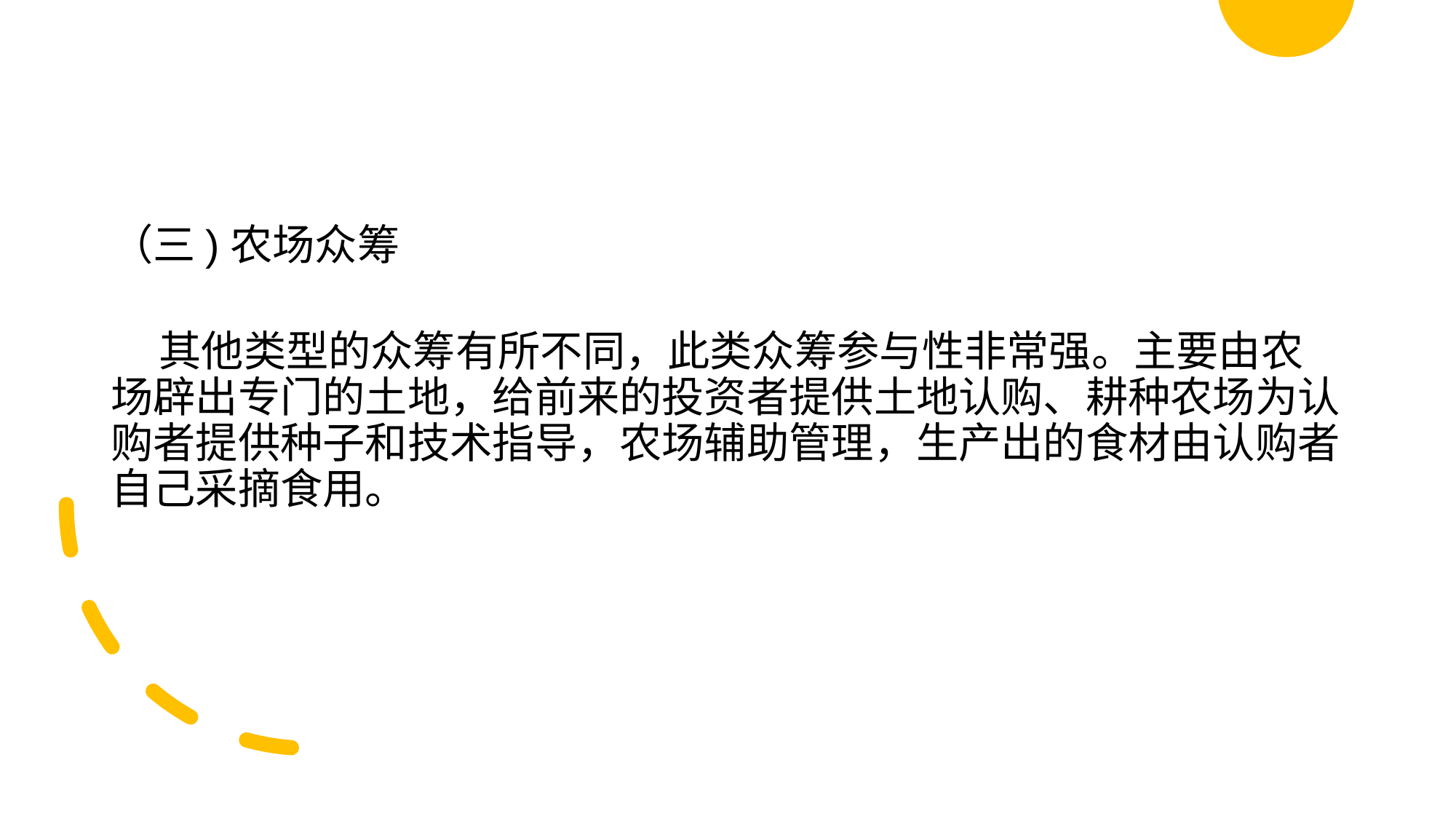

#
（三)农场众筹
    其他类型的众筹有所不同，此类众筹参与性非常强。主要由农场辟出专门的土地，给前来的投资者提供土地认购、耕种农场为认购者提供种子和技术指导，农场辅助管理，生产出的食材由认购者自己采摘食用。